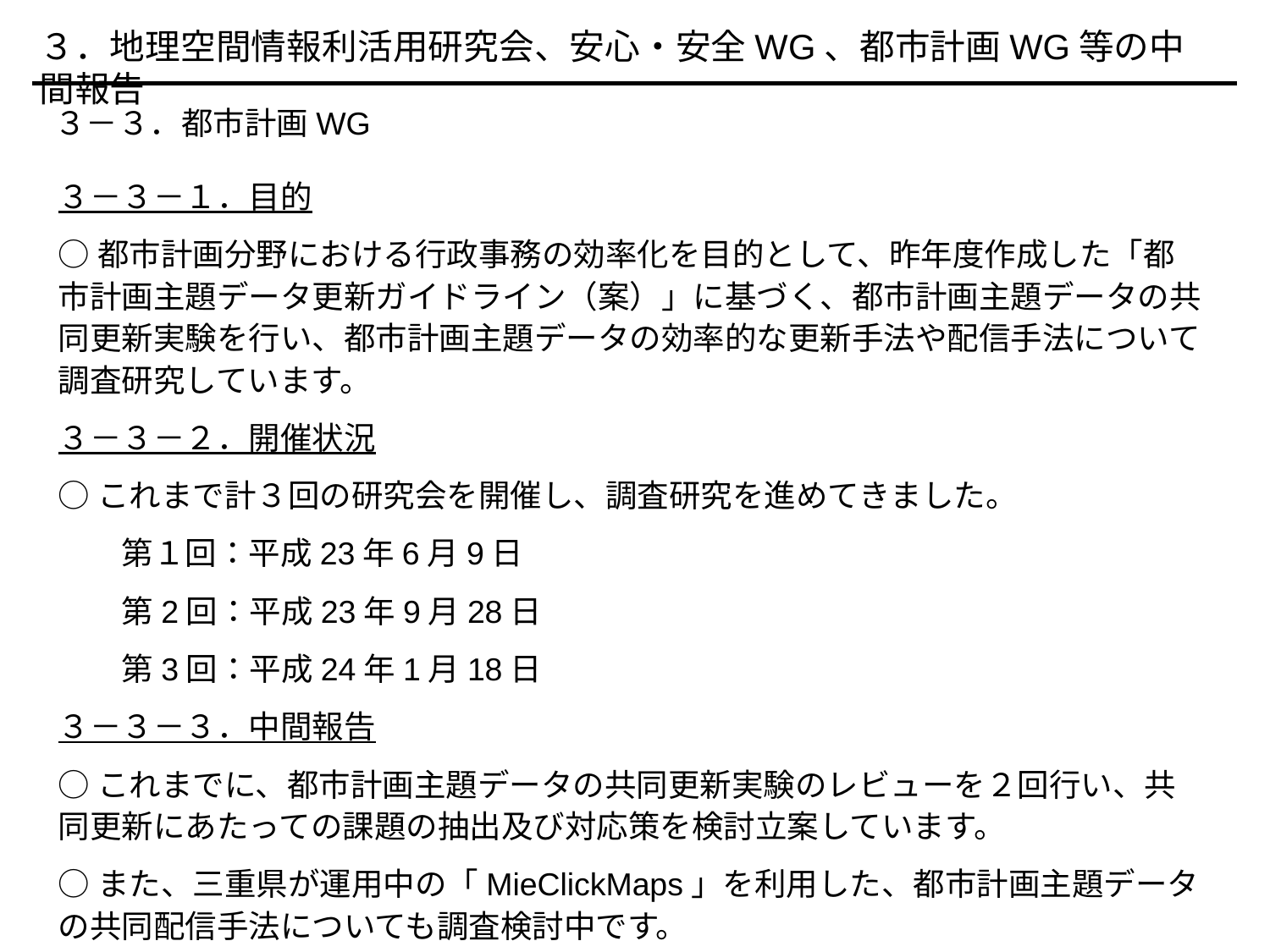

３．地理空間情報利活用研究会、安心・安全WG、都市計画WG等の中間報告
　３－３．都市計画WG
３－３－１．目的
○都市計画分野における行政事務の効率化を目的として、昨年度作成した「都市計画主題データ更新ガイドライン（案）」に基づく、都市計画主題データの共同更新実験を行い、都市計画主題データの効率的な更新手法や配信手法について調査研究しています。
３－３－２．開催状況
○これまで計３回の研究会を開催し、調査研究を進めてきました。
　　第１回：平成23年6月9日
　　第2回：平成23年9月28日
　　第3回：平成24年1月18日
３－３－３．中間報告
○これまでに、都市計画主題データの共同更新実験のレビューを２回行い、共同更新にあたっての課題の抽出及び対応策を検討立案しています。
○また、三重県が運用中の「MieClickMaps」を利用した、都市計画主題データの共同配信手法についても調査検討中です。

15